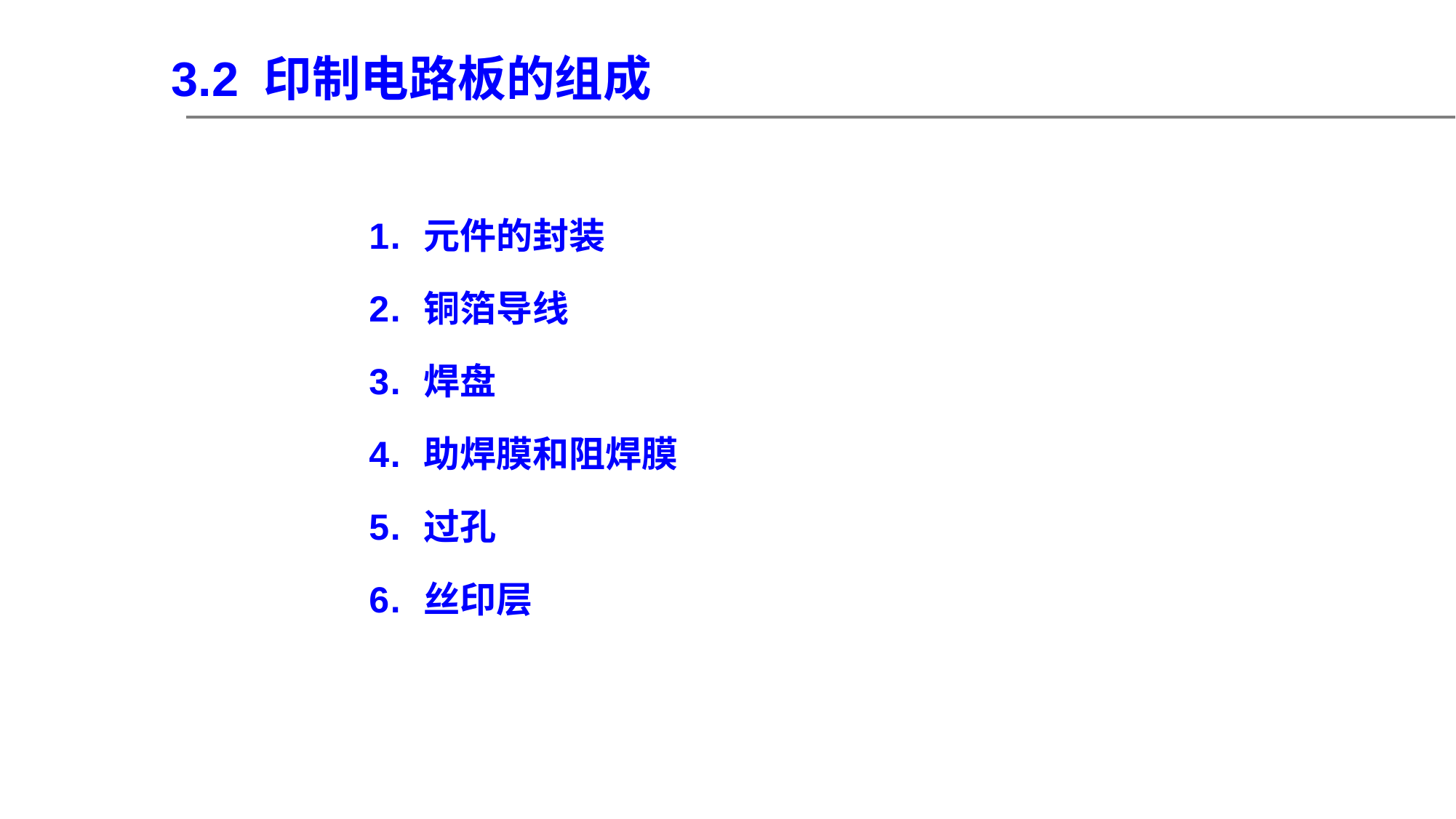

3.2 印制电路板的组成
元件的封装
铜箔导线
焊盘
助焊膜和阻焊膜
过孔
丝印层